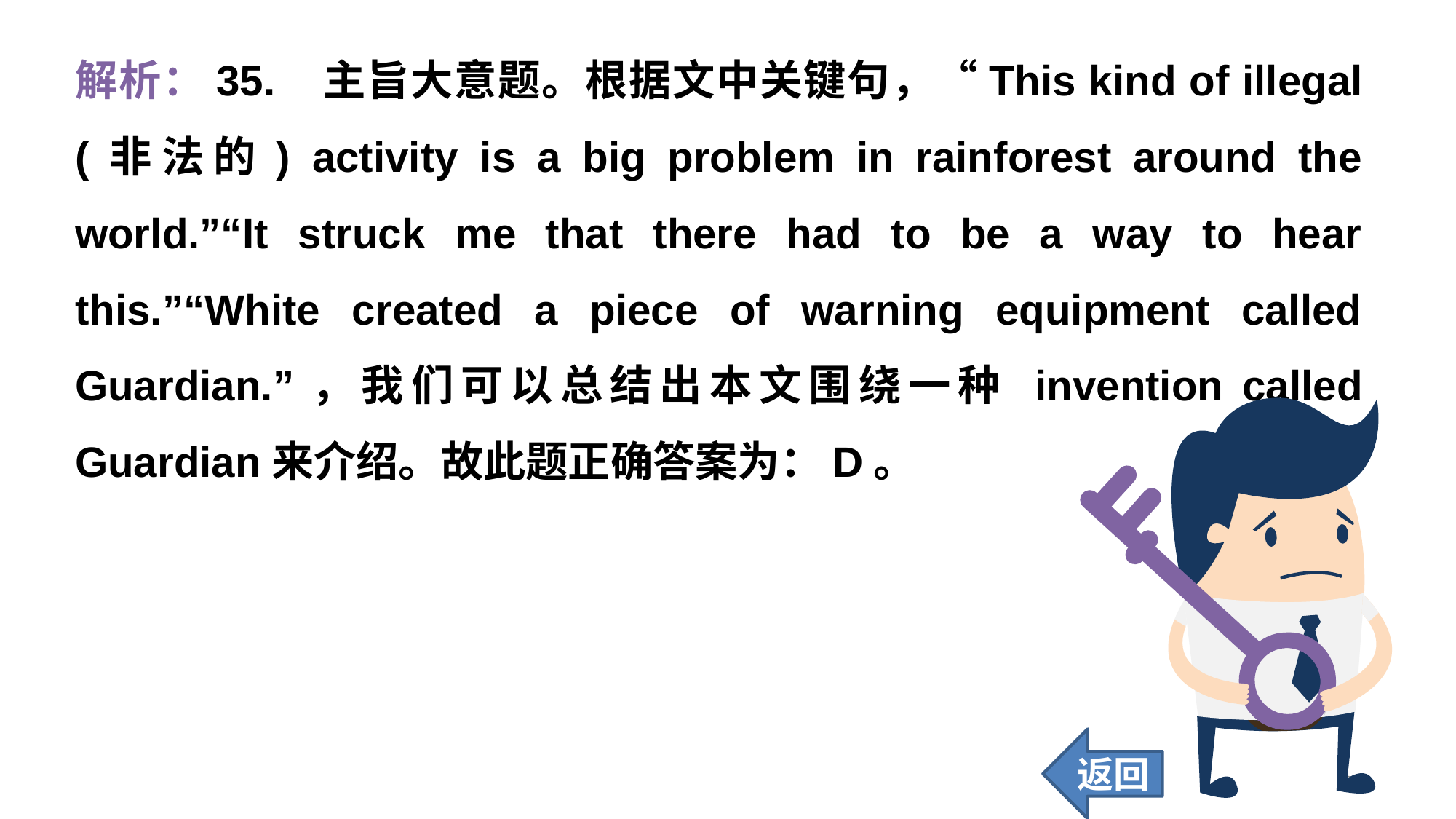

解析：35. 	 主旨大意题。根据文中关键句，“This kind of illegal (非法的) activity is a big problem in rainforest around the world.”“It struck me that there had to be a way to hear this.”“White created a piece of warning equipment called Guardian.”，我们可以总结出本文围绕一种 invention called Guardian来介绍。故此题正确答案为：D。

返回
324